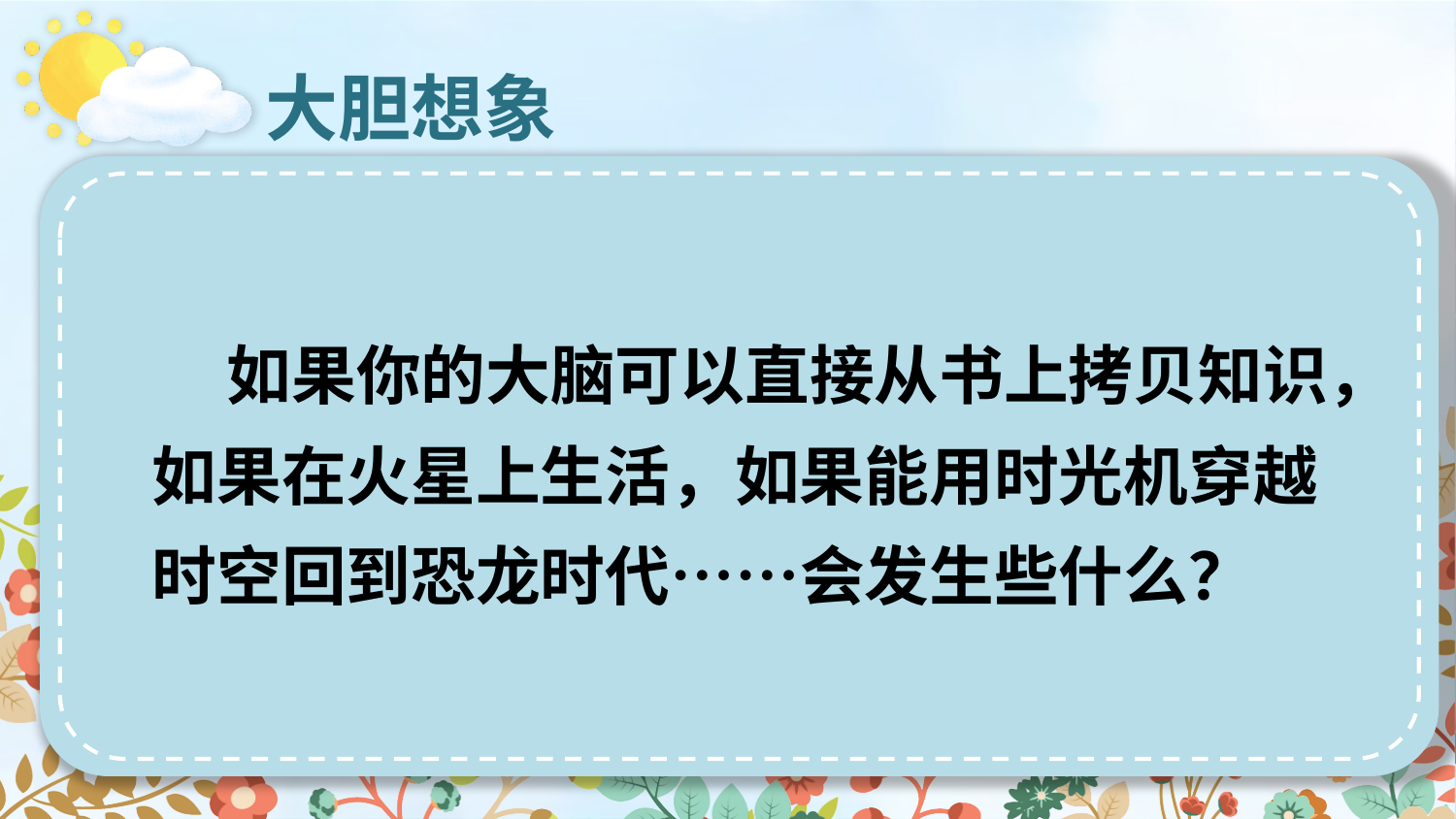

大胆想象
    如果你的大脑可以直接从书上拷贝知识，如果在火星上生活，如果能用时光机穿越时空回到恐龙时代……会发生些什么？